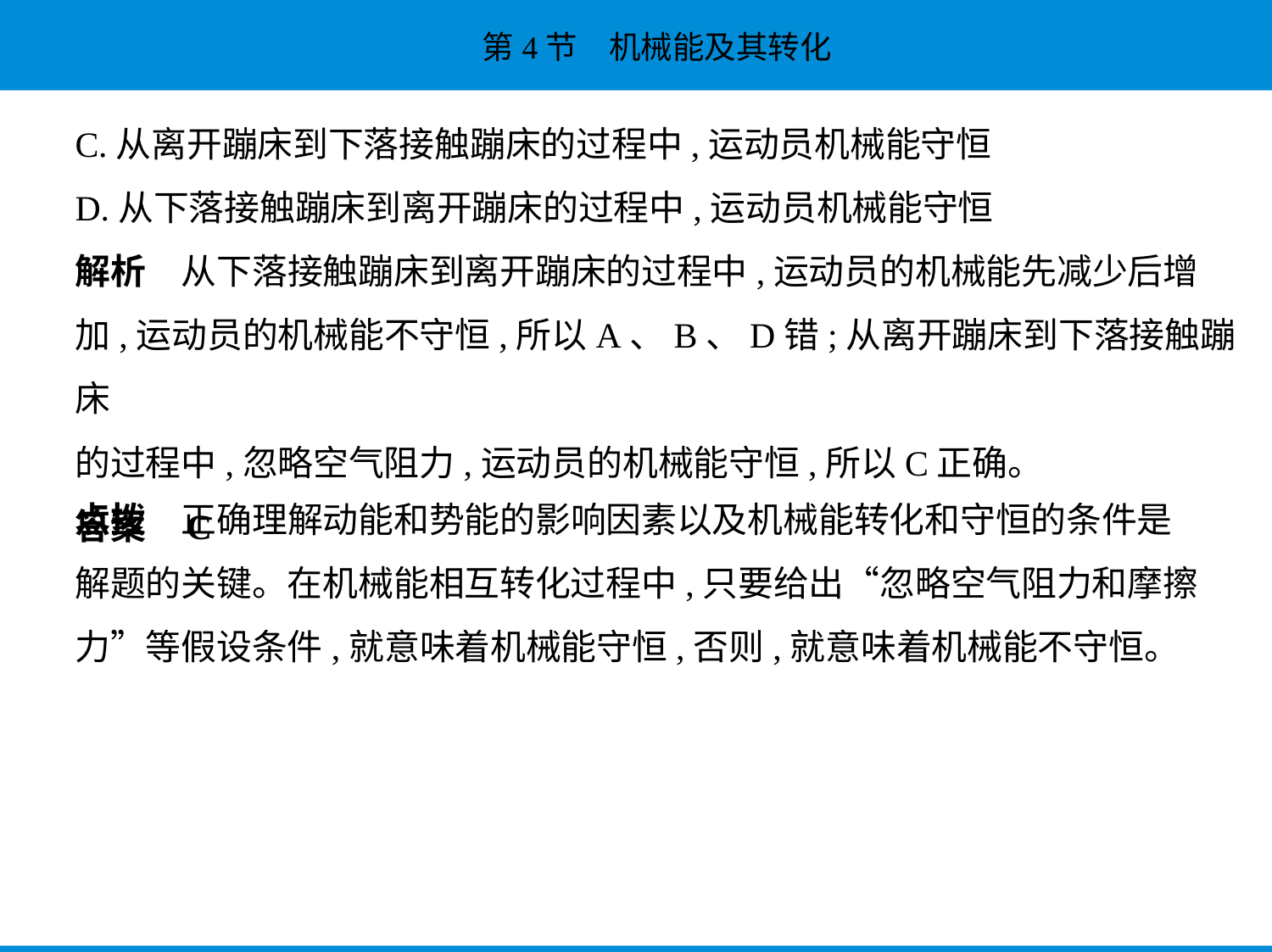

C.从离开蹦床到下落接触蹦床的过程中,运动员机械能守恒
D.从下落接触蹦床到离开蹦床的过程中,运动员机械能守恒
解析　从下落接触蹦床到离开蹦床的过程中,运动员的机械能先减少后增
加,运动员的机械能不守恒,所以A、B、D错;从离开蹦床到下落接触蹦床
的过程中,忽略空气阻力,运动员的机械能守恒,所以C正确。
答案    C
点拨　正确理解动能和势能的影响因素以及机械能转化和守恒的条件是
解题的关键。在机械能相互转化过程中,只要给出“忽略空气阻力和摩擦
力”等假设条件,就意味着机械能守恒,否则,就意味着机械能不守恒。